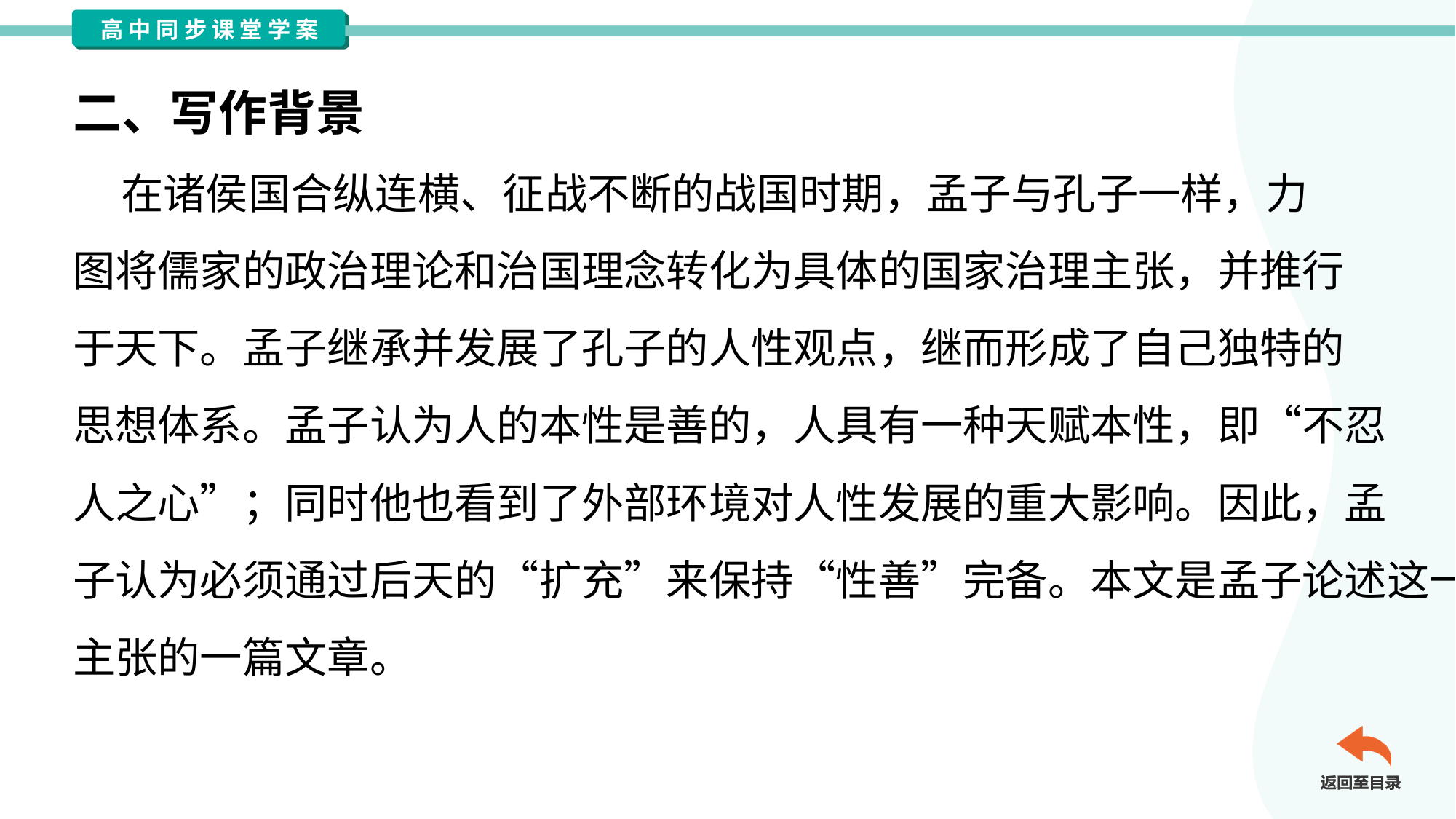

二、写作背景
    在诸侯国合纵连横、征战不断的战国时期，孟子与孔子一样，力
图将儒家的政治理论和治国理念转化为具体的国家治理主张，并推行
于天下。孟子继承并发展了孔子的人性观点，继而形成了自己独特的
思想体系。孟子认为人的本性是善的，人具有一种天赋本性，即“不忍
人之心”；同时他也看到了外部环境对人性发展的重大影响。因此，孟
子认为必须通过后天的“扩充”来保持“性善”完备。本文是孟子论述这一
主张的一篇文章。